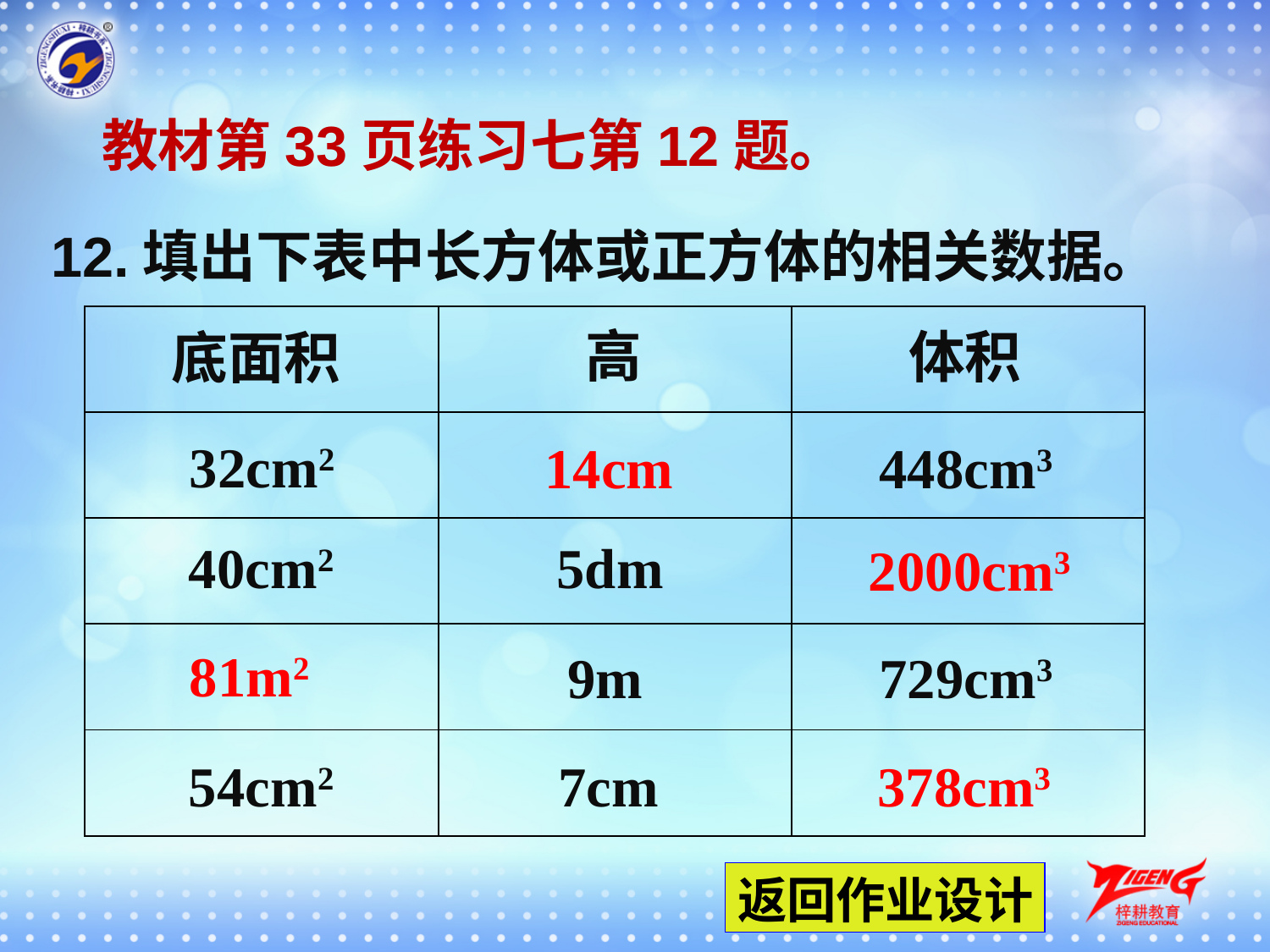

教材第33页练习七第12题。
12.填出下表中长方体或正方体的相关数据。
|  |  |  |
| --- | --- | --- |
|  |  |  |
|  |  |  |
|  |  |  |
|  |  |  |
高
体积
底面积
32cm2
14cm
448cm3
40cm2
5dm
2000cm3
81m2
9m
729cm3
54cm2
7cm
378cm3

返回作业设计